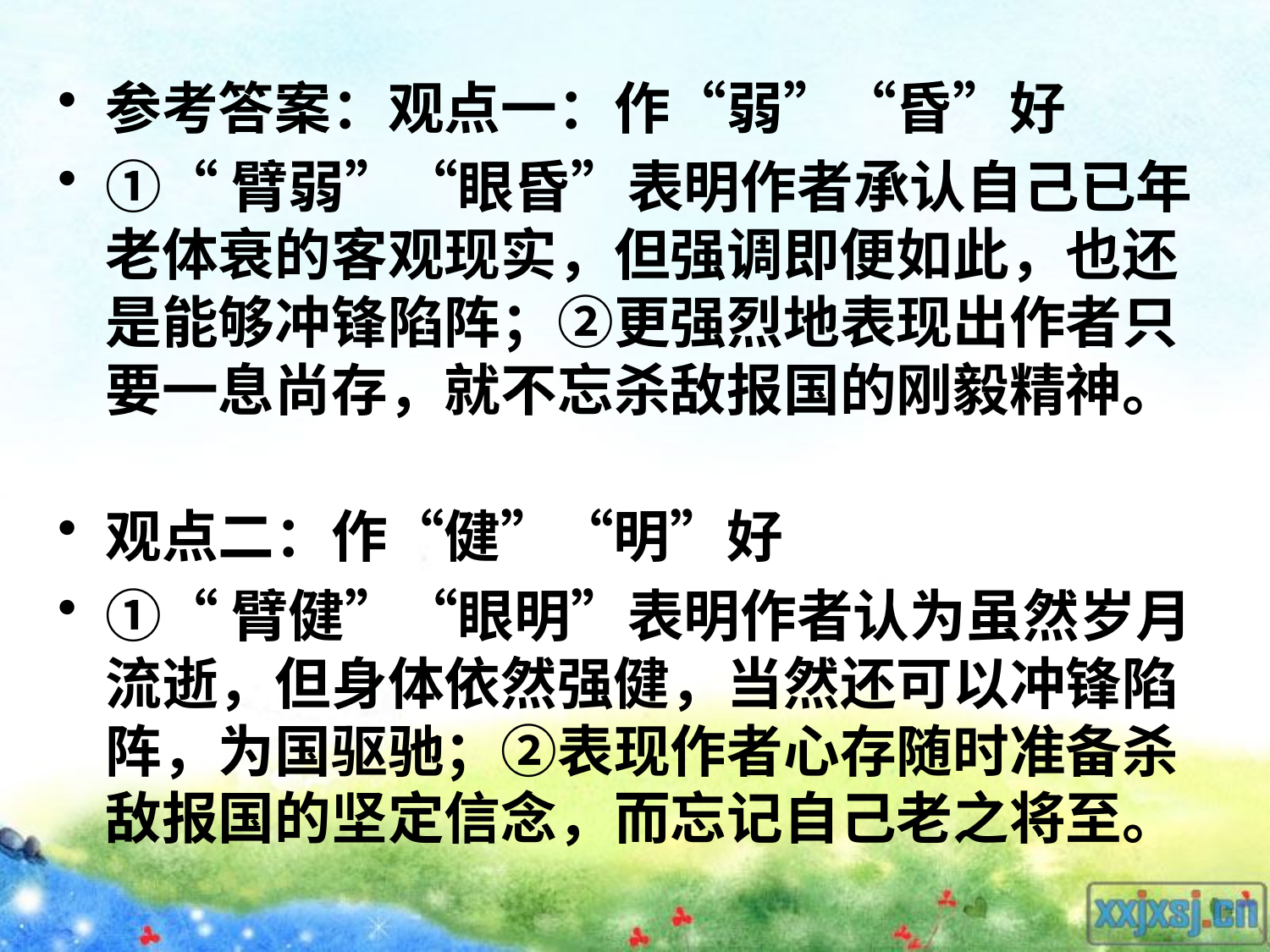

参考答案：观点一：作“弱”“昏”好
①“臂弱”“眼昏”表明作者承认自己已年老体衰的客观现实，但强调即便如此，也还是能够冲锋陷阵；②更强烈地表现出作者只要一息尚存，就不忘杀敌报国的刚毅精神。
观点二：作“健”“明”好
①“臂健”“眼明”表明作者认为虽然岁月流逝，但身体依然强健，当然还可以冲锋陷阵，为国驱驰；②表现作者心存随时准备杀敌报国的坚定信念，而忘记自己老之将至。
#